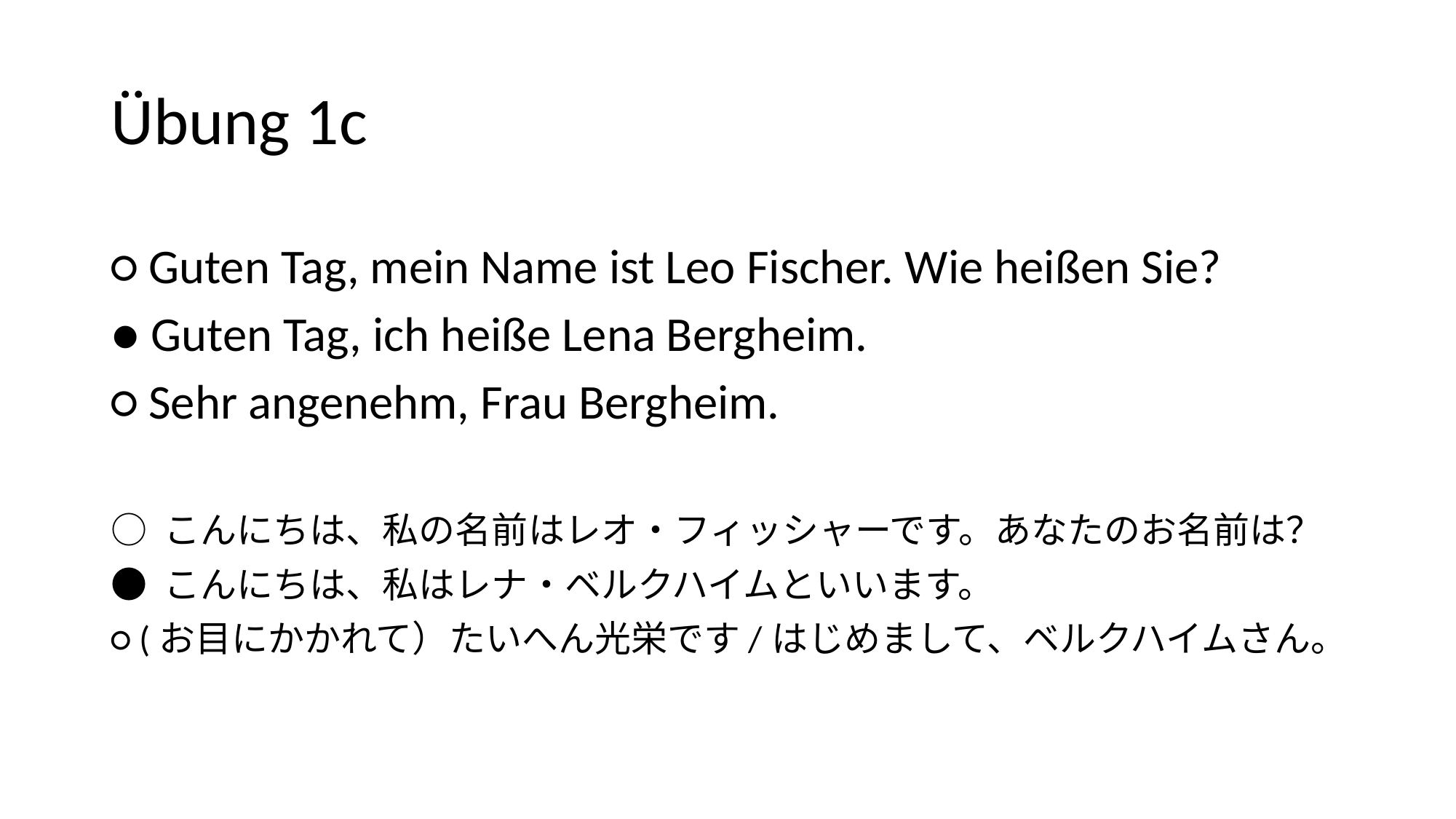

# Übung 1c

○ Guten Tag, mein Name ist Leo Fischer. Wie heißen Sie?
● Guten Tag, ich heiße Lena Bergheim.
○ Sehr angenehm, Frau Bergheim.

○ こんにちは、私の名前はレオ・フィッシャーです。あなたのお名前は？
● こんにちは、私はレナ・ベルクハイムといいます。
○ (お目にかかれて）たいへん光栄です/はじめまして、ベルクハイムさん。